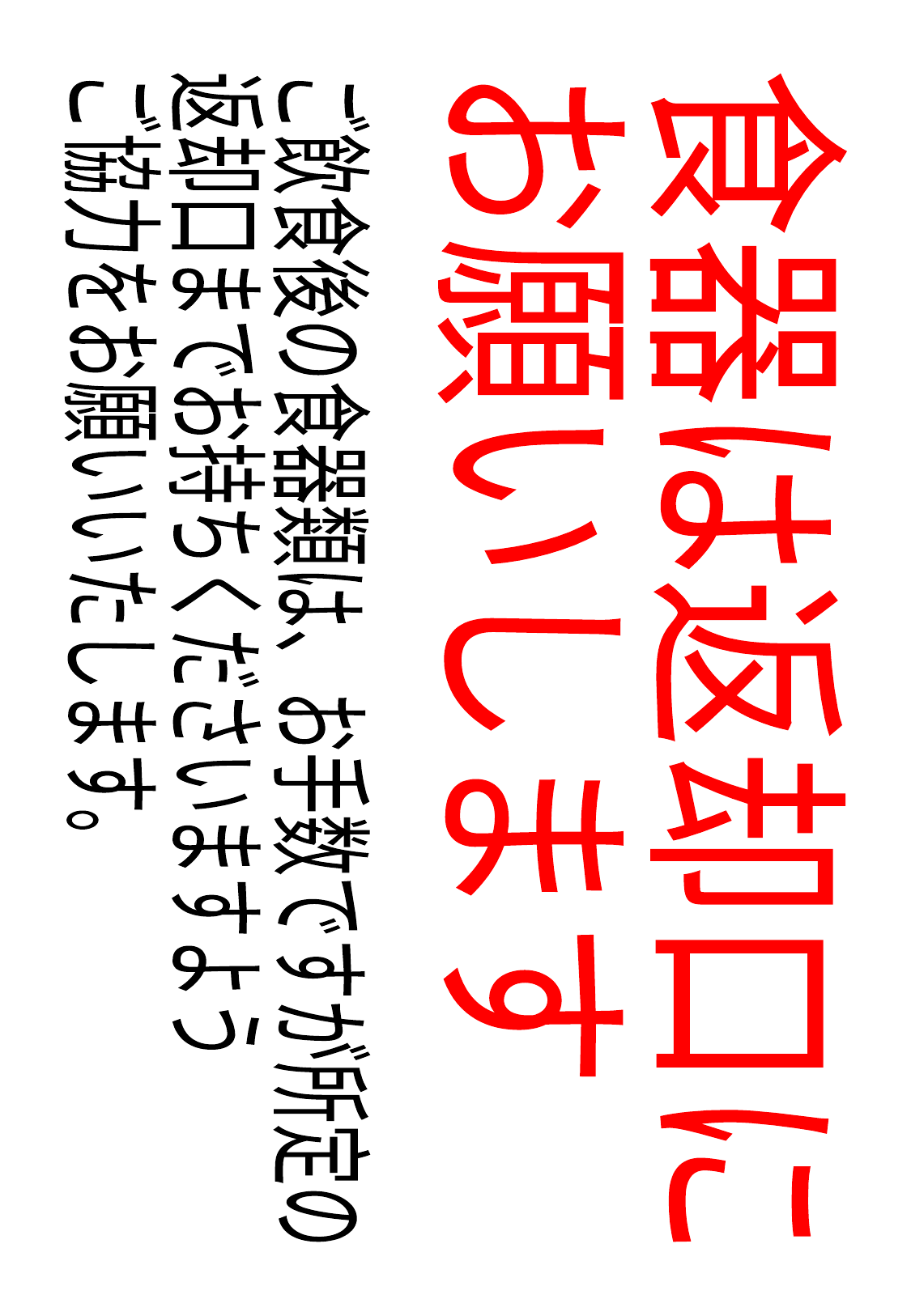

食器は返却口に
お願いします
ご飲食後の食器類は、お手数ですが所定の
返却口までお持ちくださいますよう
ご協力をお願いいたします。